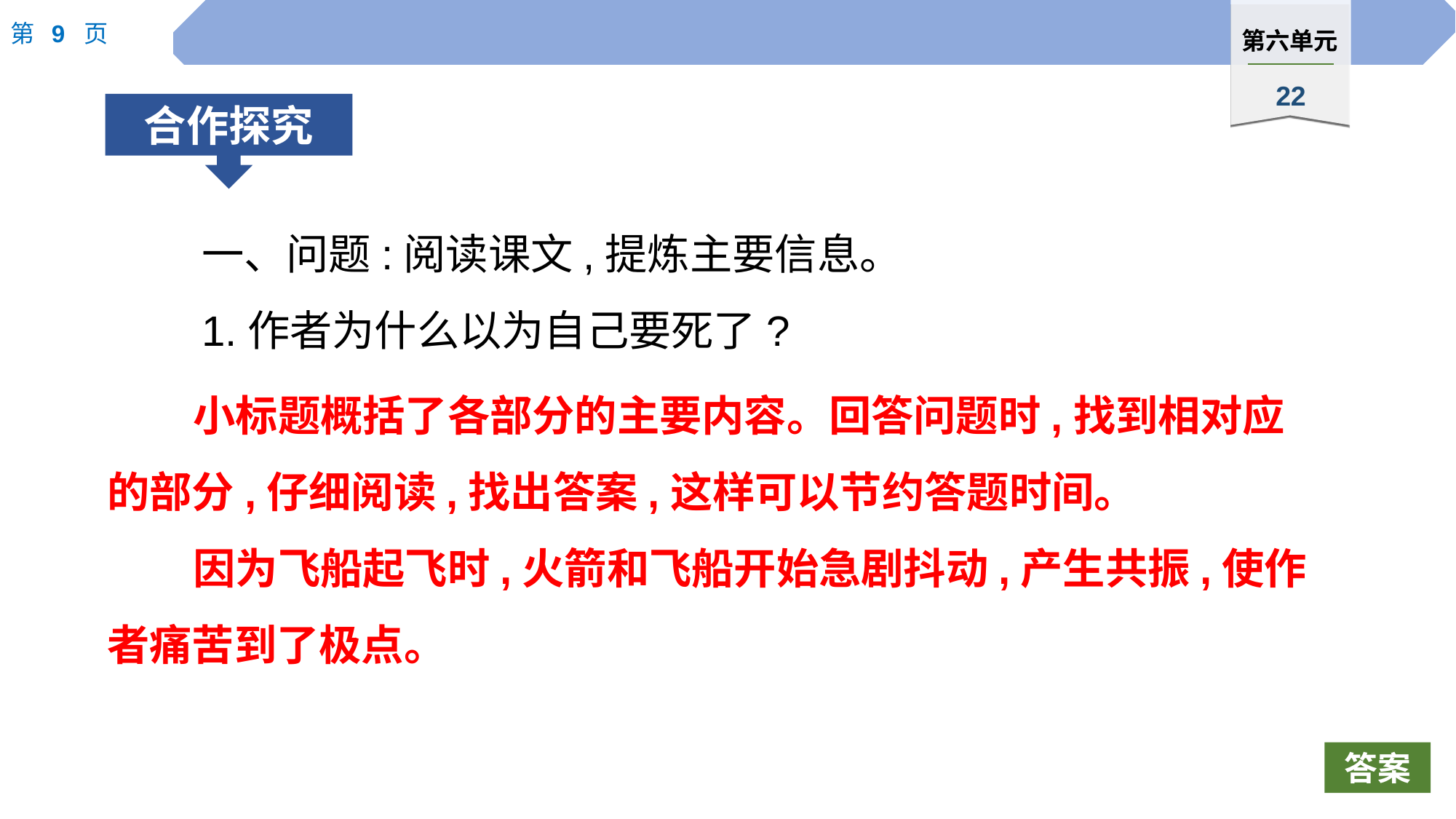

一、问题:阅读课文,提炼主要信息。
1.作者为什么以为自己要死了?

小标题概括了各部分的主要内容。回答问题时,找到相对应的部分,仔细阅读,找出答案,这样可以节约答题时间。
因为飞船起飞时,火箭和飞船开始急剧抖动,产生共振,使作者痛苦到了极点。
答案